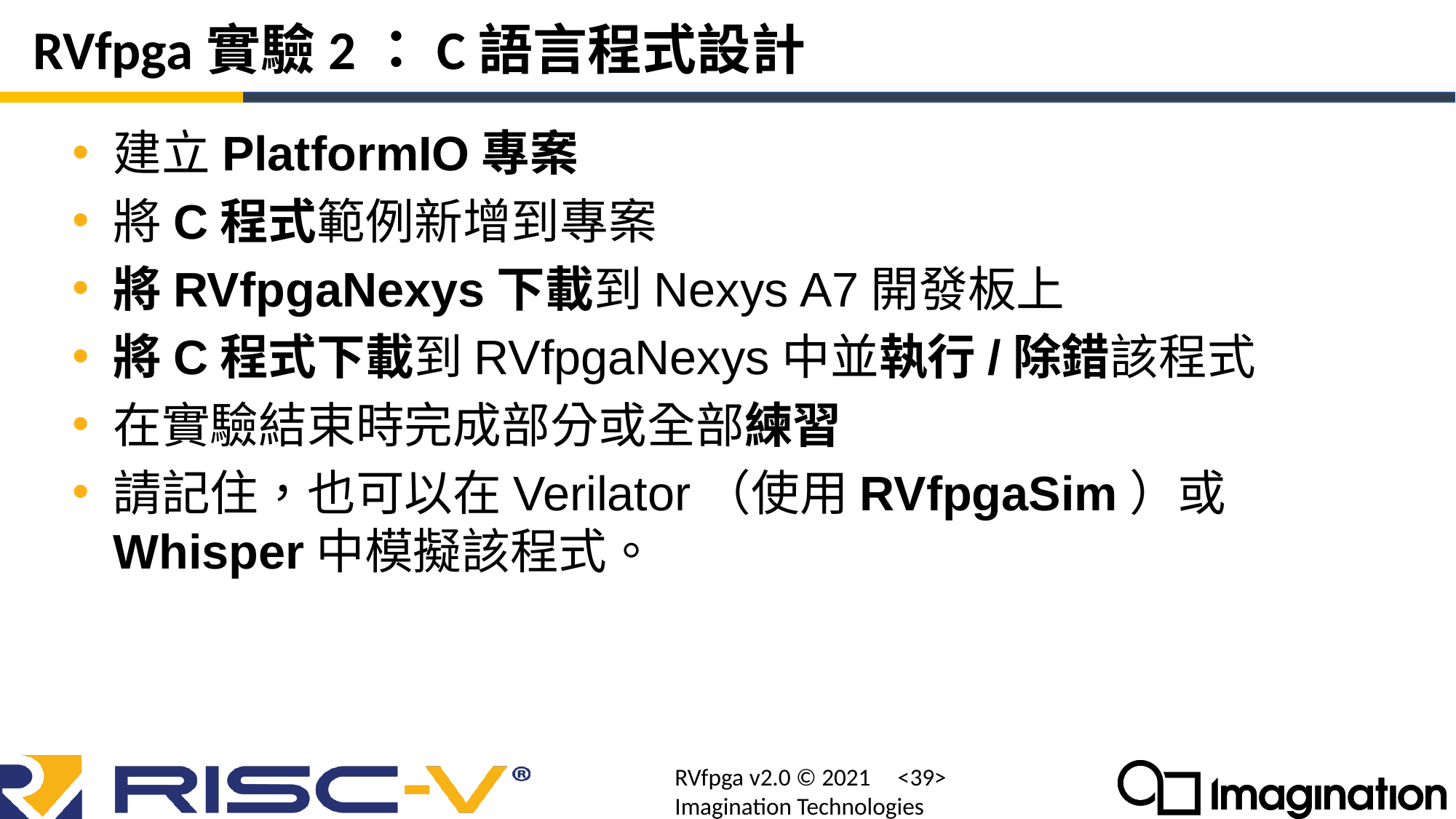

# RVfpga實驗2：C語言程式設計
建立PlatformIO專案
將C程式範例新增到專案
將RVfpgaNexys下載到Nexys A7開發板上
將C程式下載到RVfpgaNexys中並執行/除錯該程式
在實驗結束時完成部分或全部練習
請記住，也可以在Verilator（使用RVfpgaSim）或Whisper中模擬該程式。